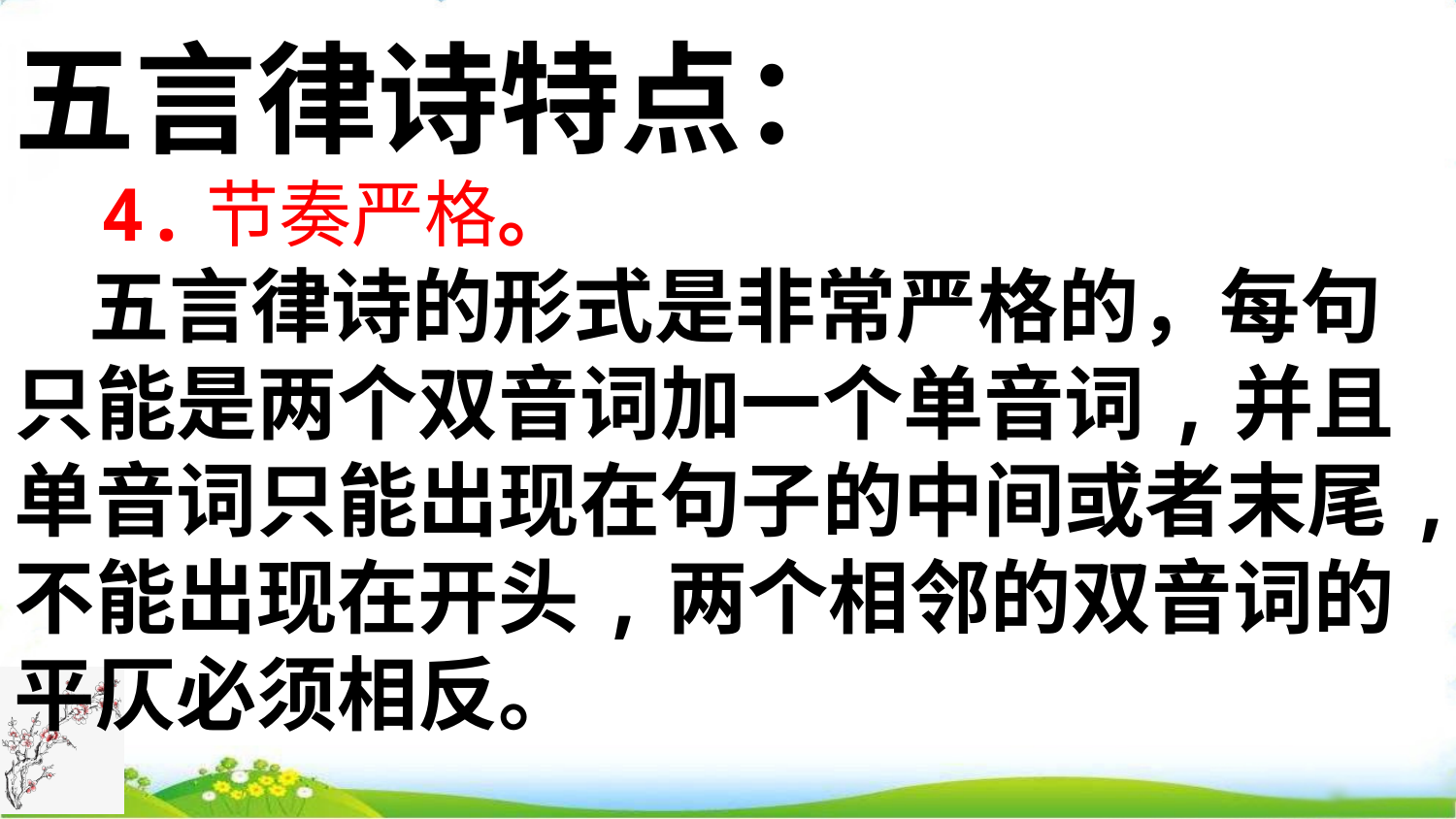

五言律诗特点：
  4.节奏严格。
   五言律诗的形式是非常严格的，每句只能是两个双音词加一个单音词,并且单音词只能出现在句子的中间或者末尾,不能出现在开头,两个相邻的双音词的平仄必须相反。